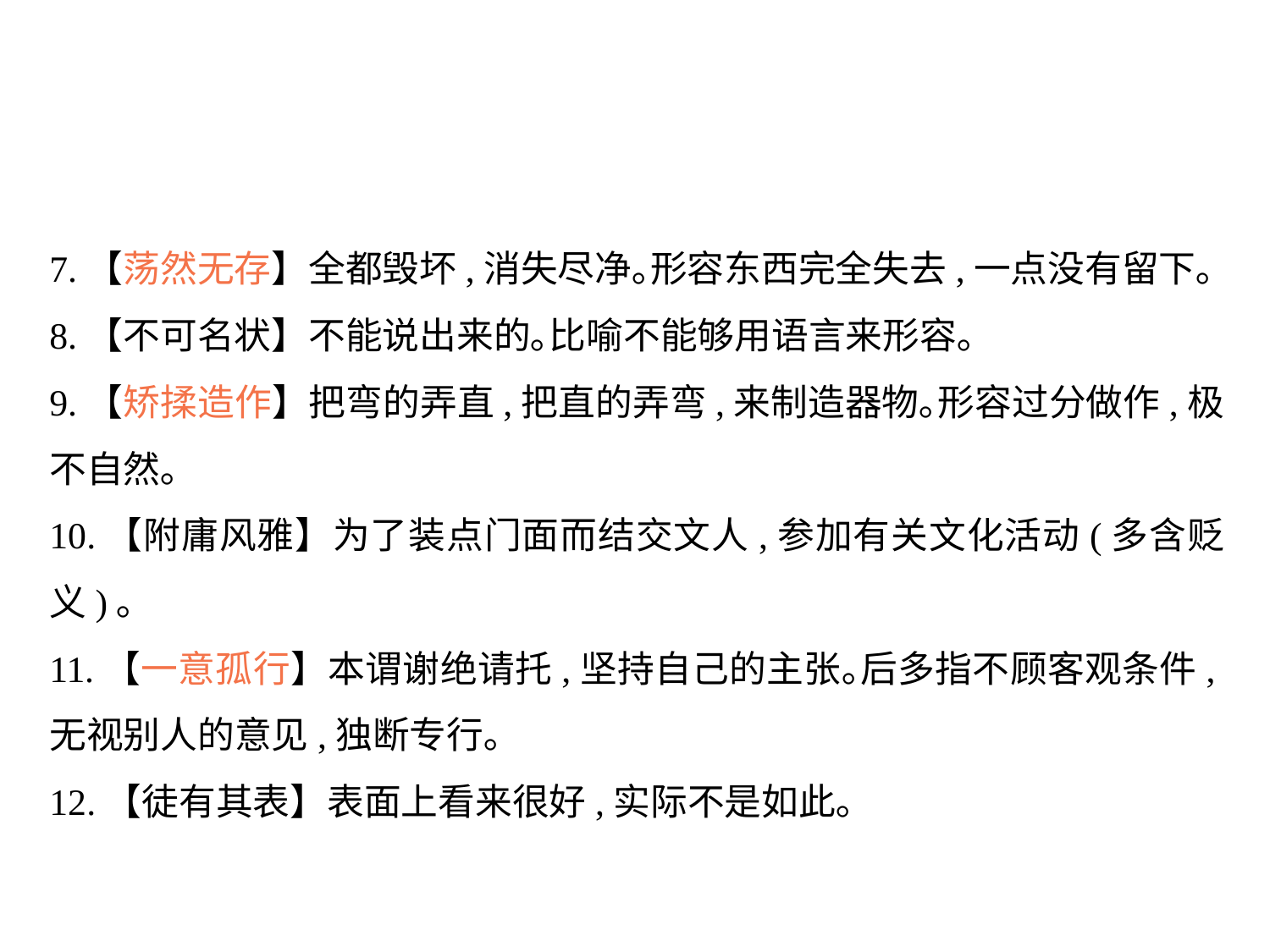

7.【荡然无存】全都毁坏,消失尽净｡形容东西完全失去,一点没有留下｡
8.【不可名状】不能说出来的｡比喻不能够用语言来形容｡
9.【矫揉造作】把弯的弄直,把直的弄弯,来制造器物｡形容过分做作,极不自然｡
10.【附庸风雅】为了装点门面而结交文人,参加有关文化活动(多含贬义)｡
11.【一意孤行】本谓谢绝请托,坚持自己的主张｡后多指不顾客观条件,无视别人的意见,独断专行｡
12.【徒有其表】表面上看来很好,实际不是如此｡